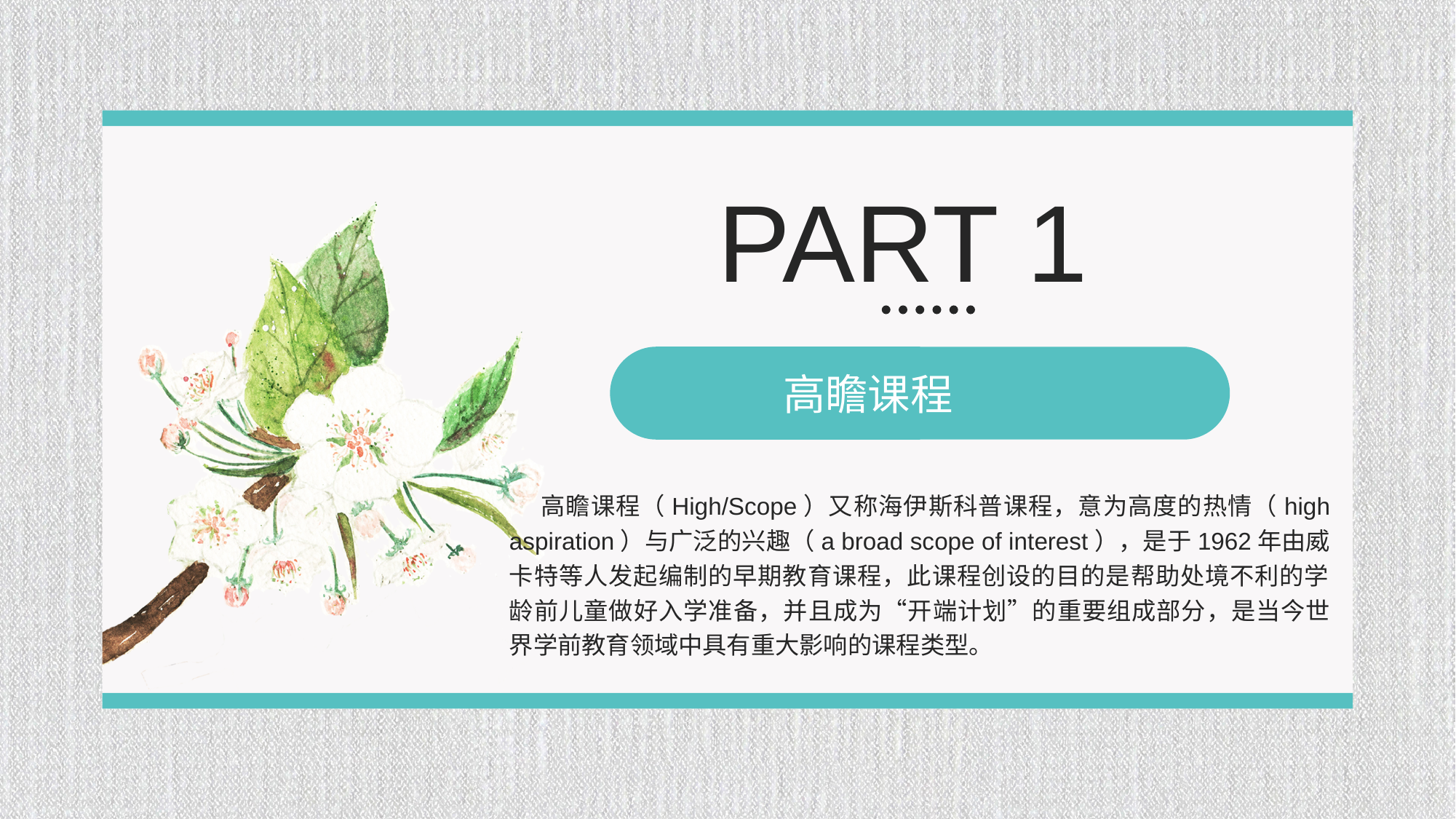

PART 1

高瞻课程
    高瞻课程（High/Scope）又称海伊斯科普课程，意为高度的热情（high aspiration）与广泛的兴趣（a broad scope of interest），是于1962年由威卡特等人发起编制的早期教育课程，此课程创设的目的是帮助处境不利的学龄前儿童做好入学准备，并且成为“开端计划”的重要组成部分，是当今世界学前教育领域中具有重大影响的课程类型。